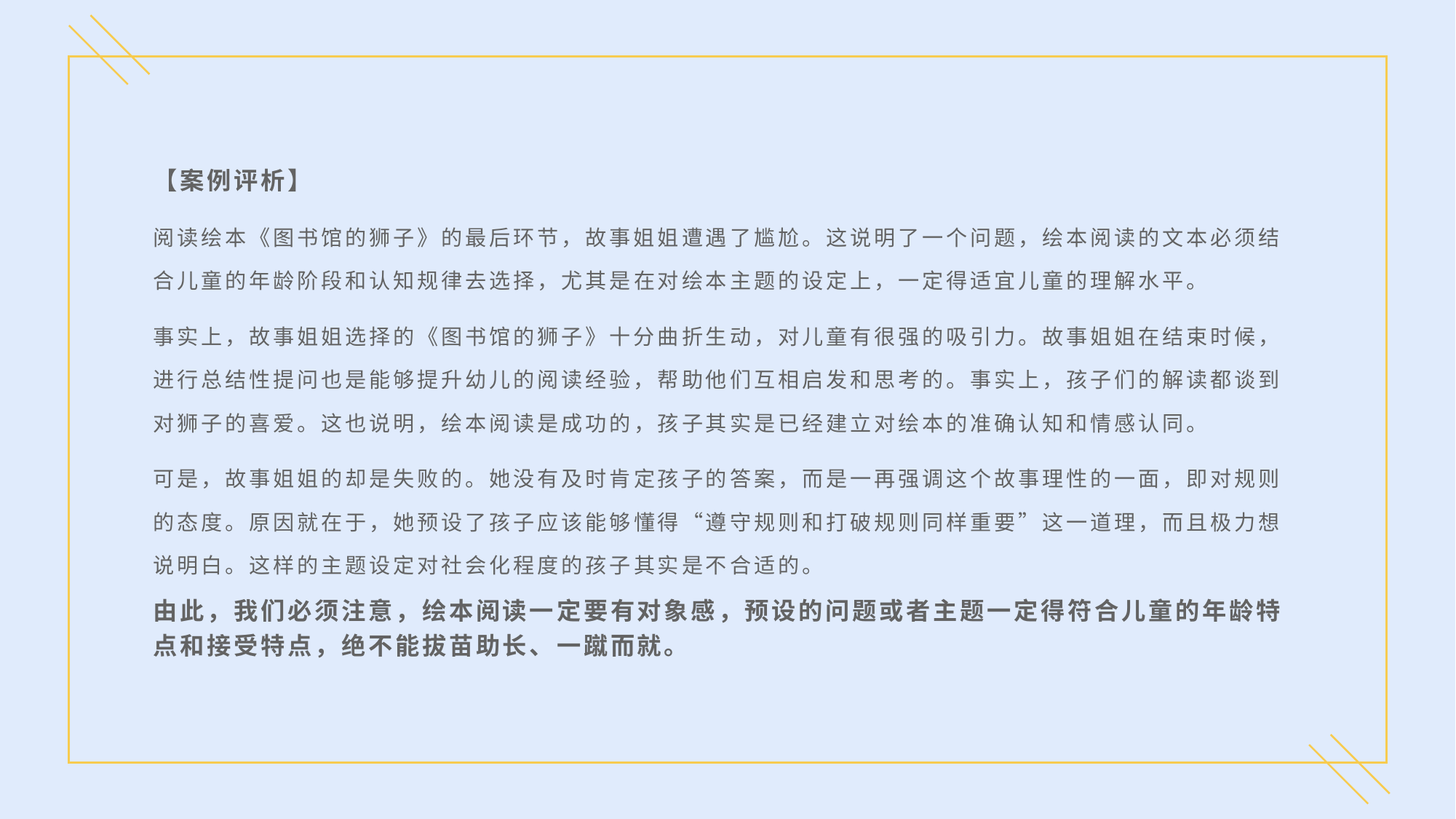

【案例评析】
阅读绘本《图书馆的狮子》的最后环节，故事姐姐遭遇了尴尬。这说明了一个问题，绘本阅读的文本必须结合儿童的年龄阶段和认知规律去选择，尤其是在对绘本主题的设定上，一定得适宜儿童的理解水平。
事实上，故事姐姐选择的《图书馆的狮子》十分曲折生动，对儿童有很强的吸引力。故事姐姐在结束时候，进行总结性提问也是能够提升幼儿的阅读经验，帮助他们互相启发和思考的。事实上，孩子们的解读都谈到对狮子的喜爱。这也说明，绘本阅读是成功的，孩子其实是已经建立对绘本的准确认知和情感认同。
可是，故事姐姐的却是失败的。她没有及时肯定孩子的答案，而是一再强调这个故事理性的一面，即对规则的态度。原因就在于，她预设了孩子应该能够懂得“遵守规则和打破规则同样重要”这一道理，而且极力想说明白。这样的主题设定对社会化程度的孩子其实是不合适的。
由此，我们必须注意，绘本阅读一定要有对象感，预设的问题或者主题一定得符合儿童的年龄特点和接受特点，绝不能拔苗助长、一蹴而就。